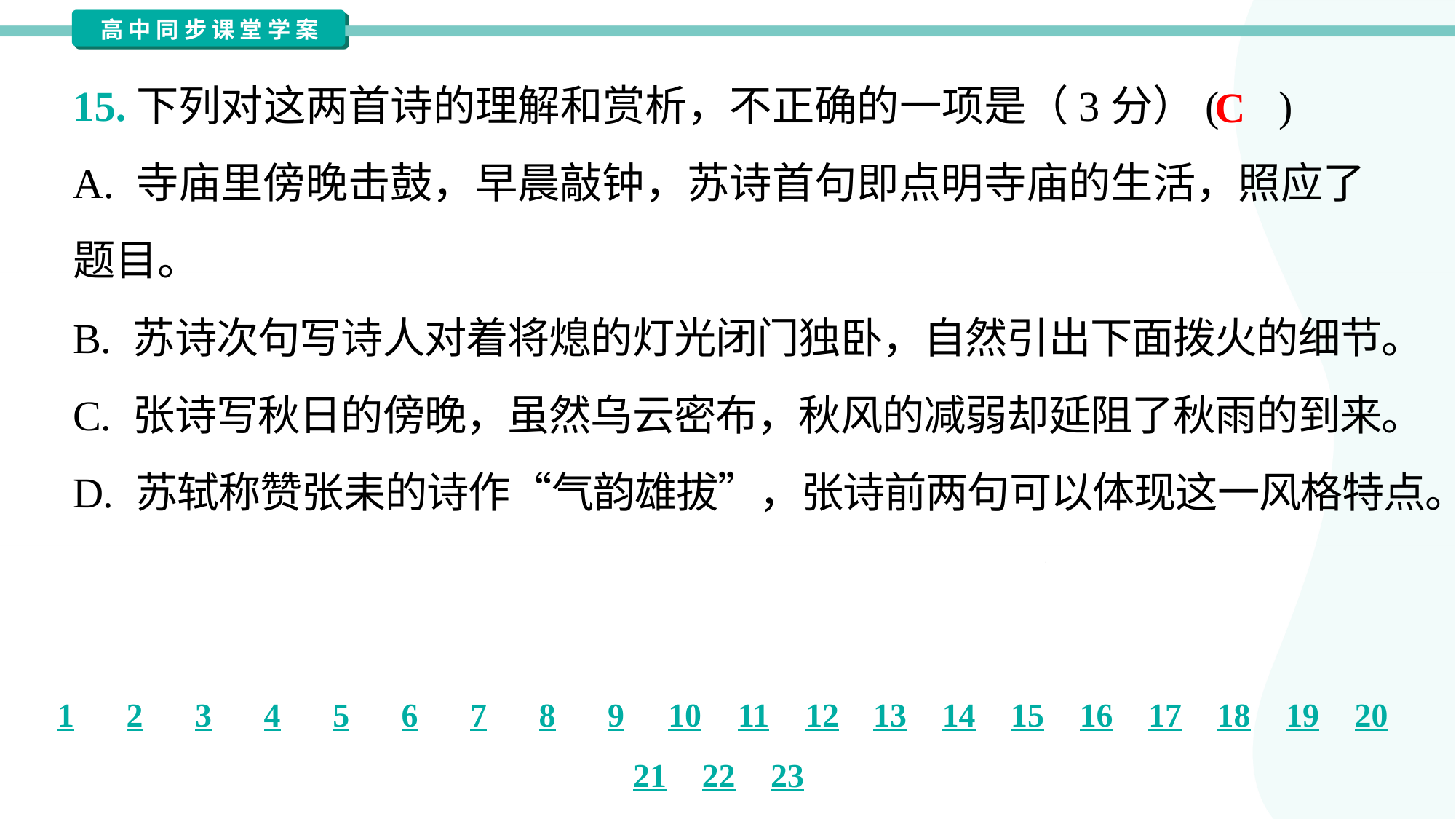

15.下列对这两首诗的理解和赏析，不正确的一项是（3分）(     )
C
A. 寺庙里傍晚击鼓，早晨敲钟，苏诗首句即点明寺庙的生活，照应了
题目。
B. 苏诗次句写诗人对着将熄的灯光闭门独卧，自然引出下面拨火的细节。
C. 张诗写秋日的傍晚，虽然乌云密布，秋风的减弱却延阻了秋雨的到来。
D. 苏轼称赞张耒的诗作“气韵雄拔”，张诗前两句可以体现这一风格特点。